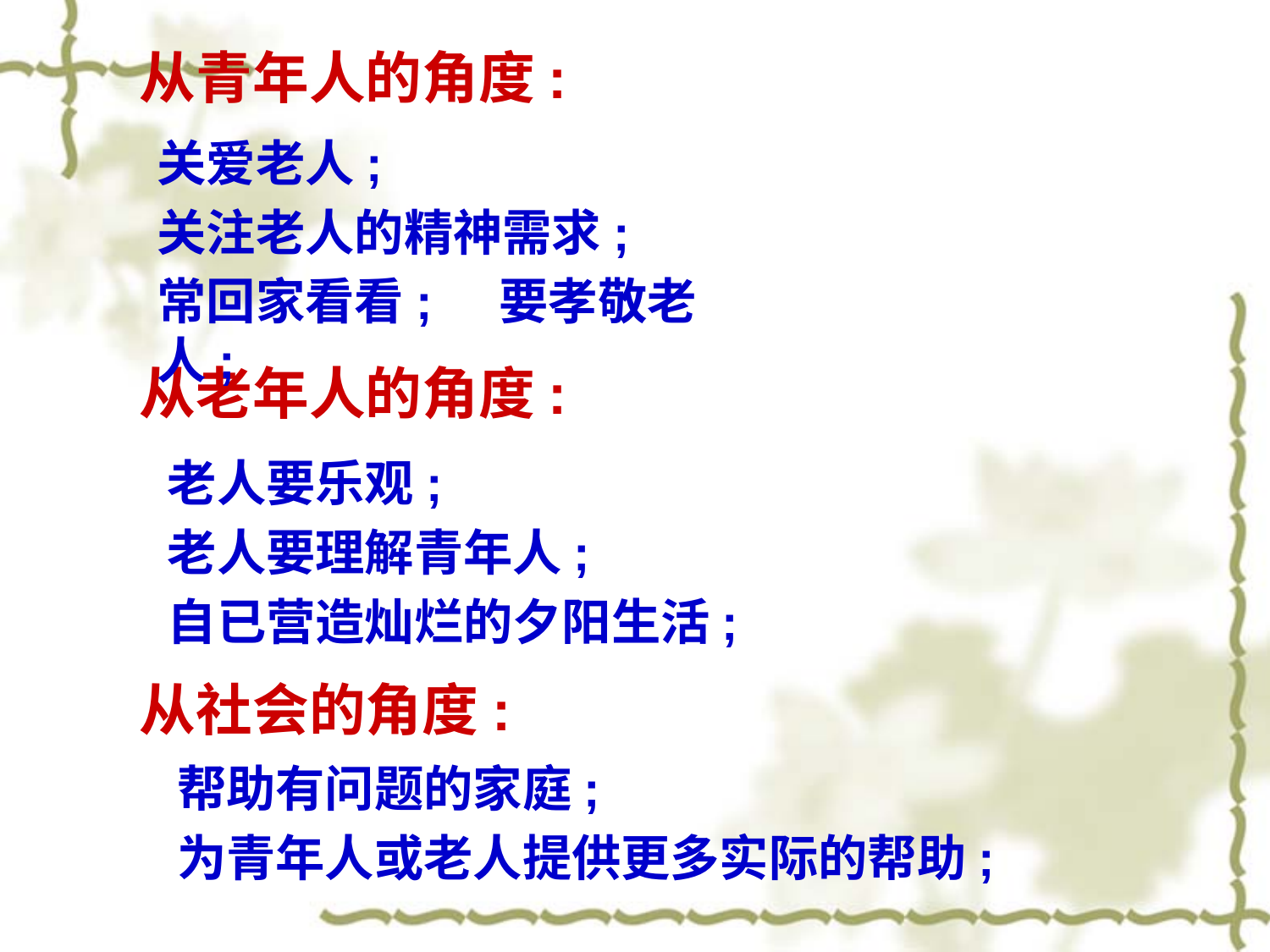

从青年人的角度:

从老年人的角度:

从社会的角度:

关爱老人;
关注老人的精神需求;
常回家看看;    要孝敬老人;

老人要乐观;
老人要理解青年人;
自已营造灿烂的夕阳生活;

帮助有问题的家庭;
为青年人或老人提供更多实际的帮助;

159